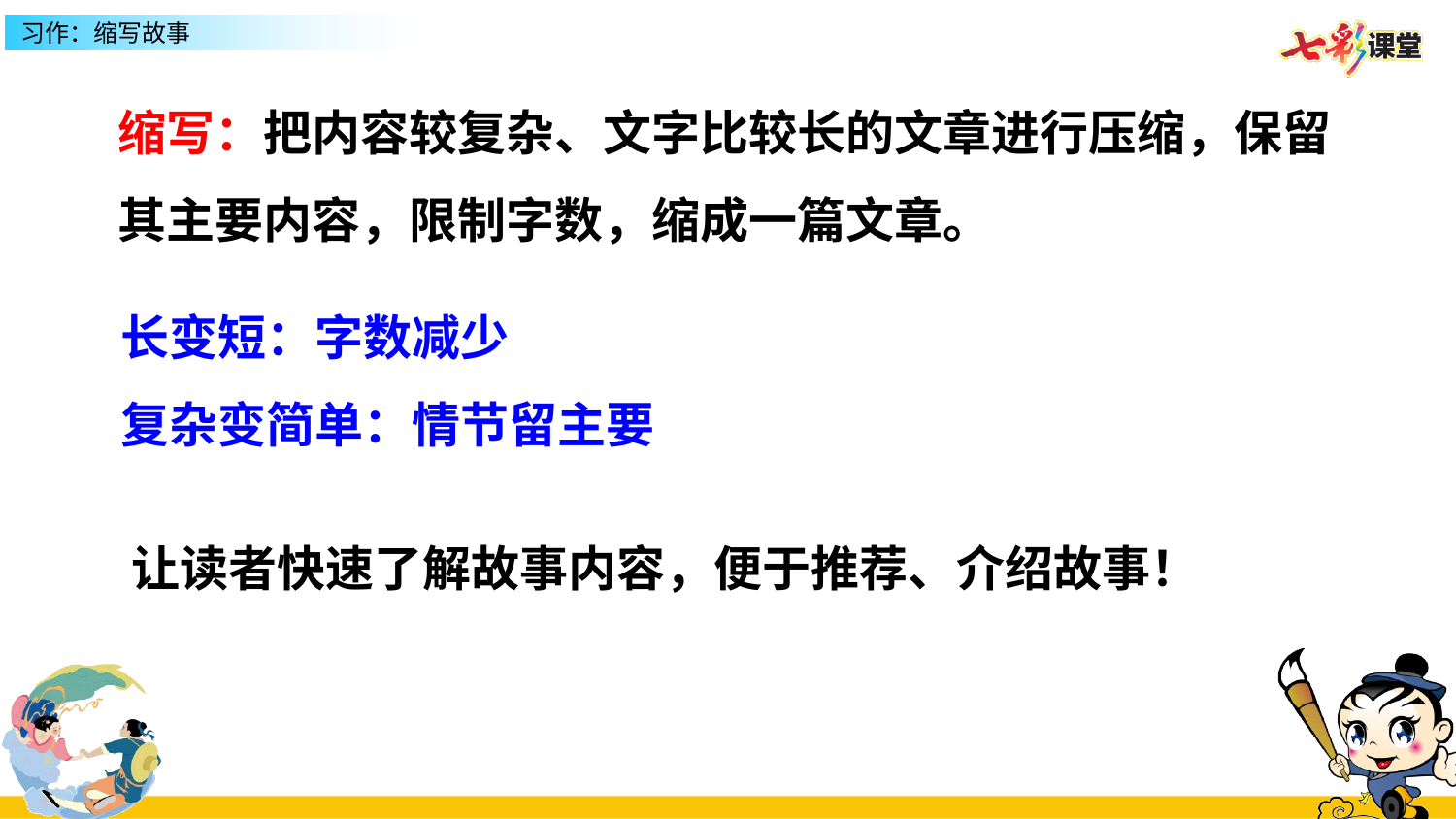

缩写：把内容较复杂、文字比较长的文章进行压缩，保留其主要内容，限制字数，缩成一篇文章。
长变短：字数减少
复杂变简单：情节留主要
让读者快速了解故事内容，便于推荐、介绍故事！